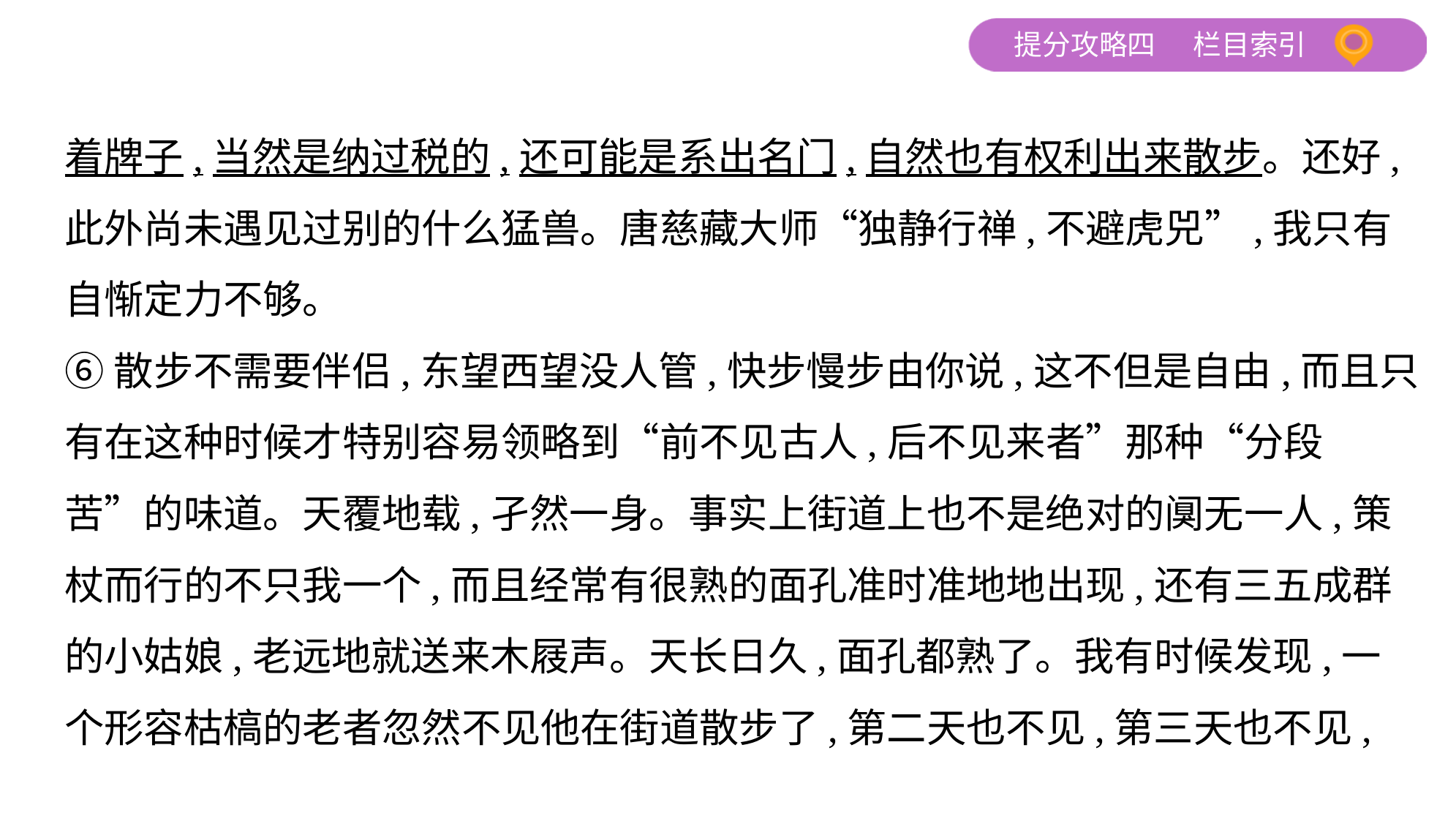

着牌子,当然是纳过税的,还可能是系出名门,自然也有权利出来散步。还好,
此外尚未遇见过别的什么猛兽。唐慈藏大师“独静行禅,不避虎兕”,我只有
自惭定力不够。
⑥散步不需要伴侣,东望西望没人管,快步慢步由你说,这不但是自由,而且只
有在这种时候才特别容易领略到“前不见古人,后不见来者”那种“分段
苦”的味道。天覆地载,孑然一身。事实上街道上也不是绝对的阒无一人,策
杖而行的不只我一个,而且经常有很熟的面孔准时准地地出现,还有三五成群
的小姑娘,老远地就送来木屐声。天长日久,面孔都熟了。我有时候发现,一
个形容枯槁的老者忽然不见他在街道散步了,第二天也不见,第三天也不见,